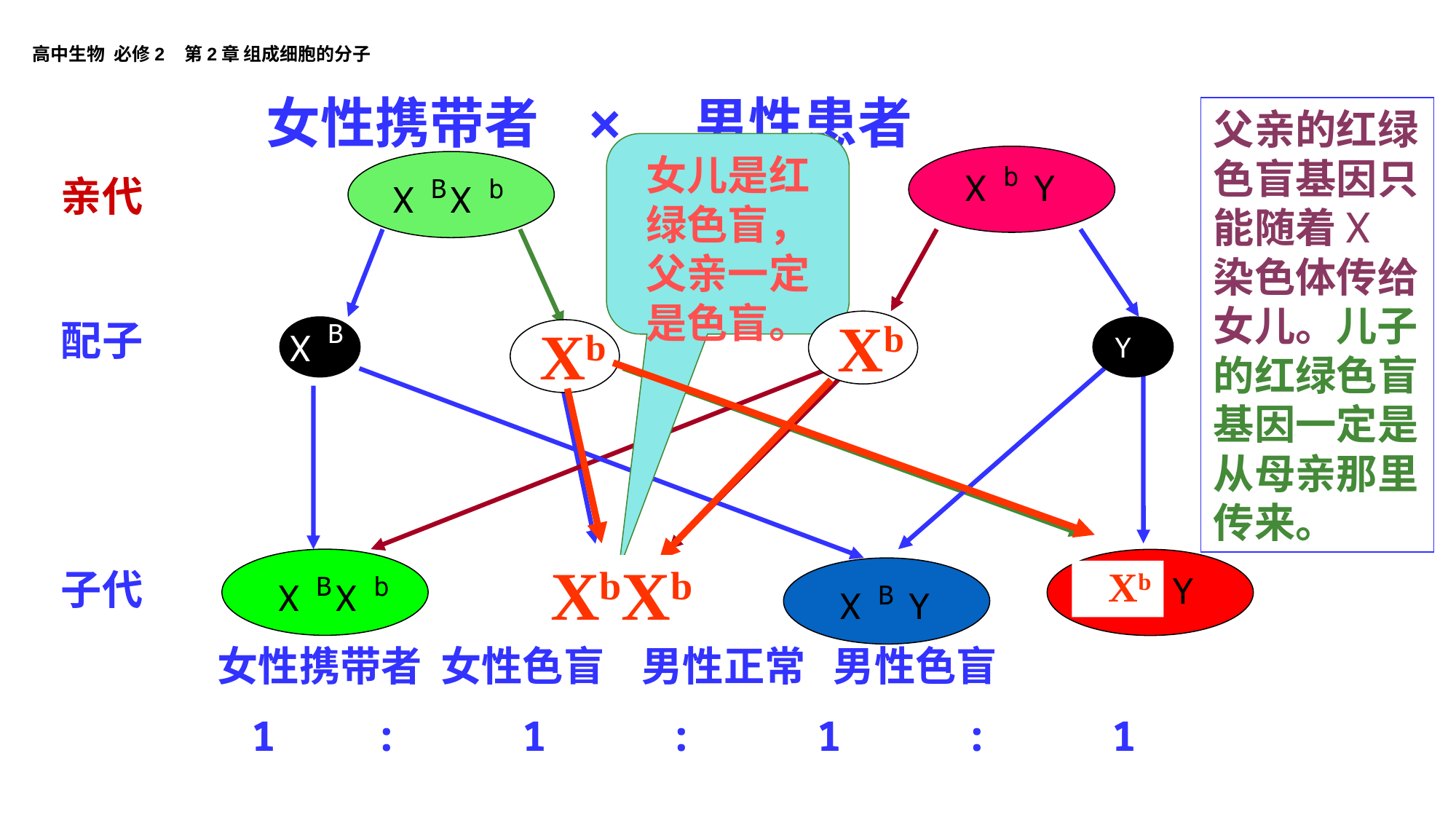

女性携带者   ×    男性患者
父亲的红绿色盲基因只能随着X染色体传给女儿。儿子的红绿色盲基因一定是从母亲那里传来。
女儿是红绿色盲，父亲一定是色盲。

b
X
Y

B
X
b
X
亲代

配子

Xb
B
X

b
X

Y

Xb

b
X

B
X
b
X

b
X
Y
XbXb
子代

B
X
Y

b
X
b
X
Xb
女性携带者  女性色盲    男性正常   男性色盲
   1    :     1     :     1     :     1